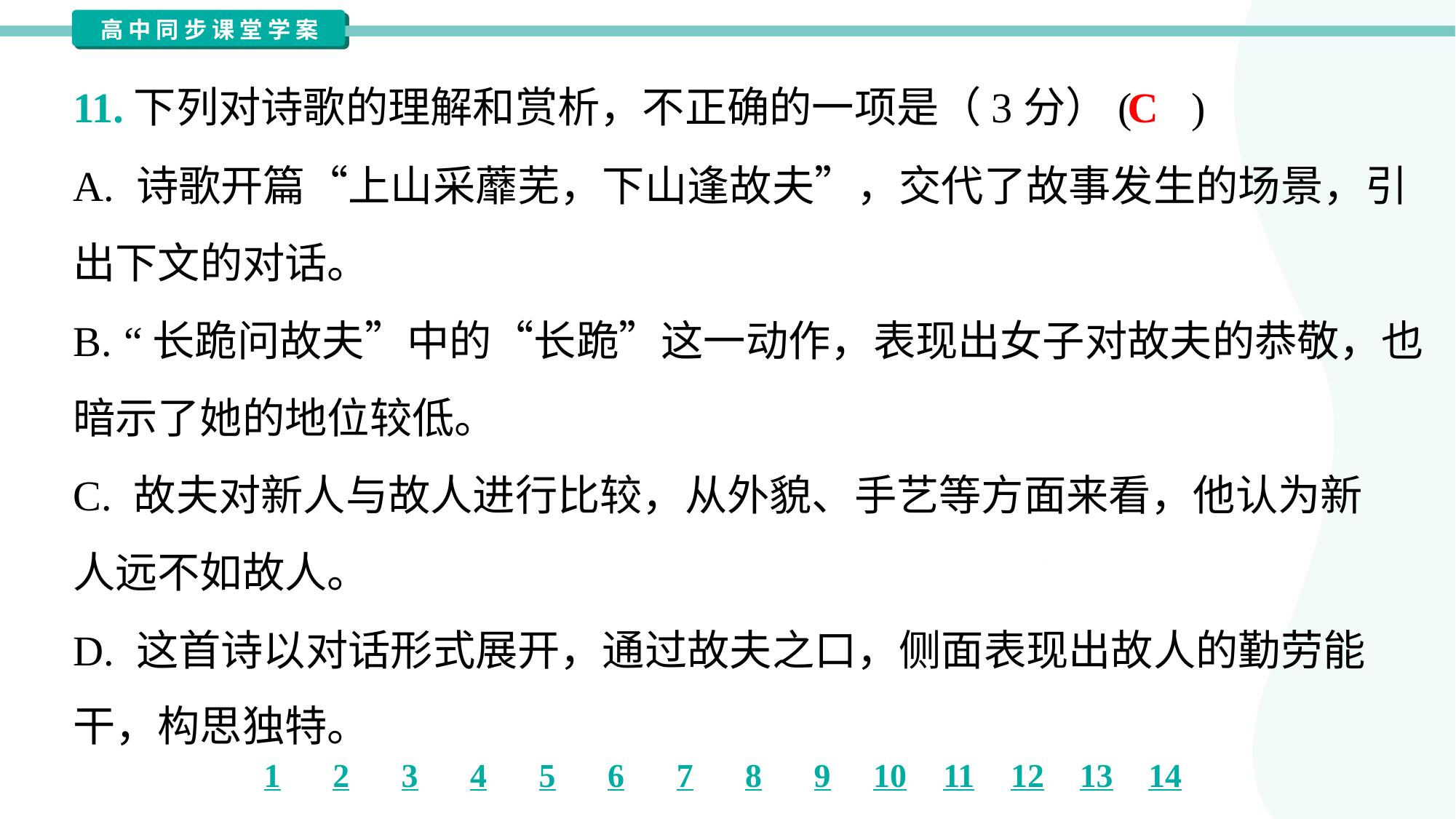

C
11.下列对诗歌的理解和赏析，不正确的一项是（3分）(     )
A. 诗歌开篇“上山采蘼芜，下山逢故夫”，交代了故事发生的场景，引
出下文的对话。
B. “长跪问故夫”中的“长跪”这一动作，表现出女子对故夫的恭敬，也
暗示了她的地位较低。
C. 故夫对新人与故人进行比较，从外貌、手艺等方面来看，他认为新
人远不如故人。
D. 这首诗以对话形式展开，通过故夫之口，侧面表现出故人的勤劳能
干，构思独特。